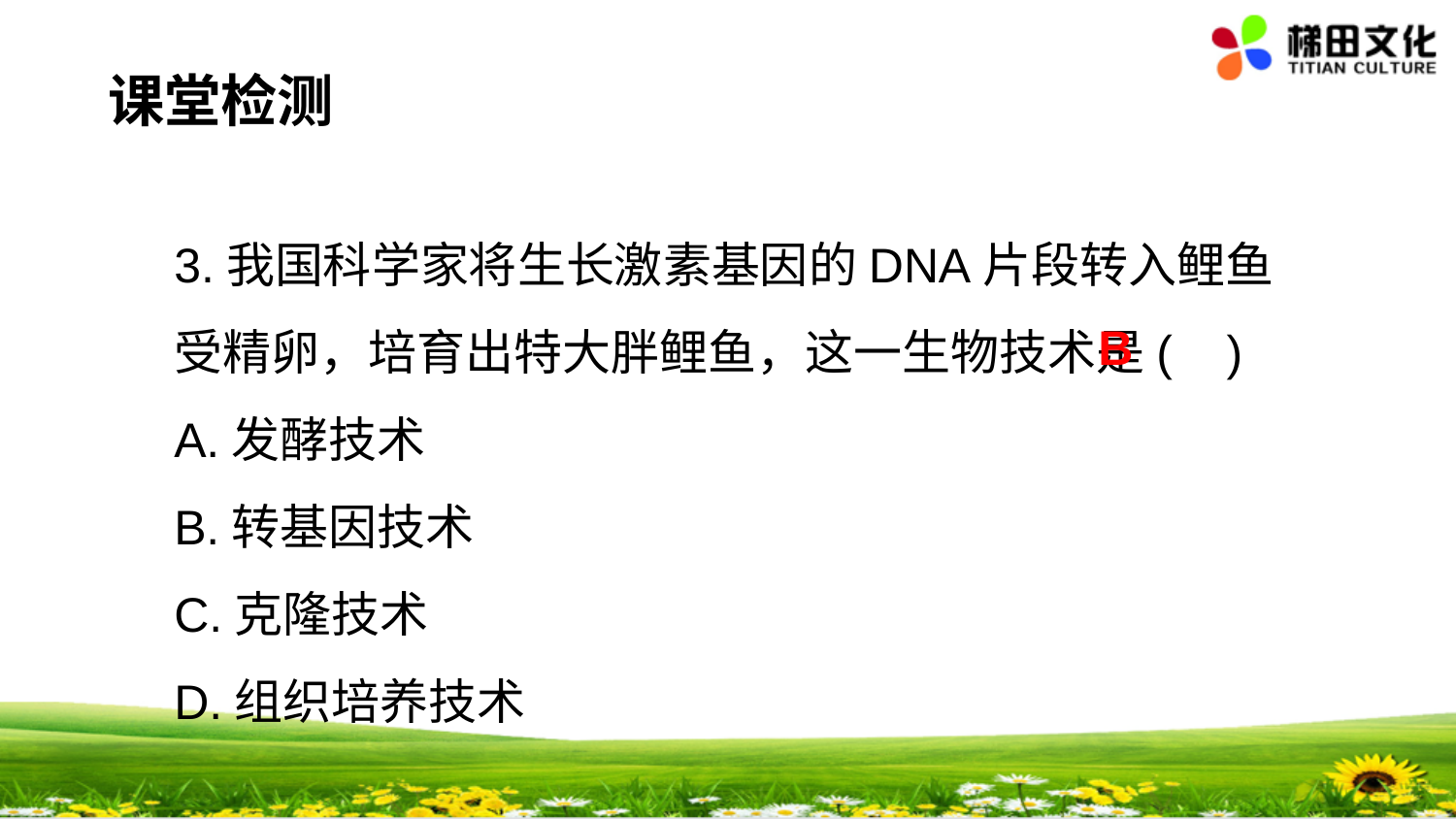

课堂检测
3.我国科学家将生长激素基因的DNA片段转入鲤鱼受精卵，培育出特大胖鲤鱼，这一生物技术是(    )
A.发酵技术
B.转基因技术
C.克隆技术
D.组织培养技术
B